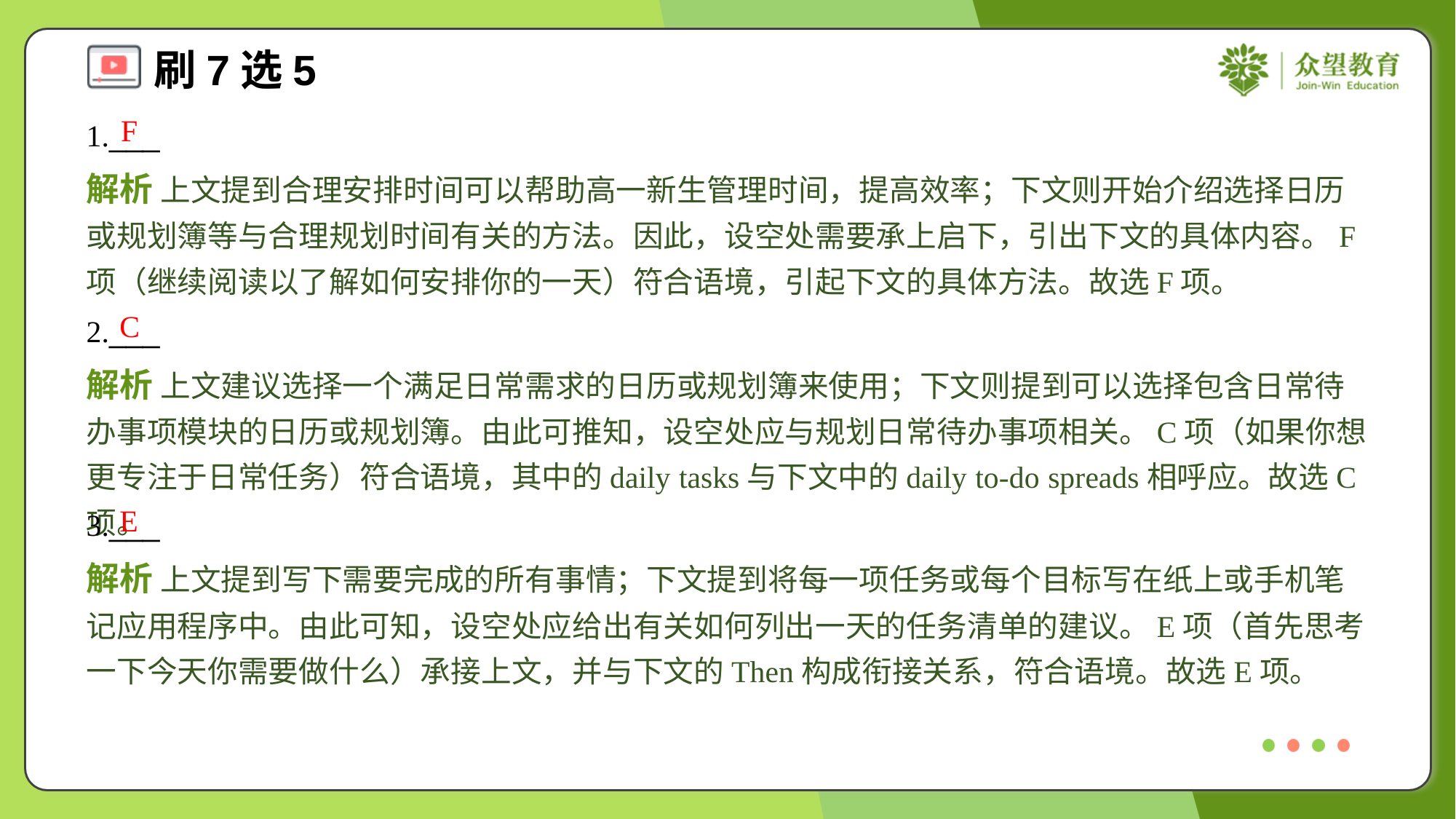

F
1.___
解析 上文提到合理安排时间可以帮助高一新生管理时间，提高效率；下文则开始介绍选择日历或规划簿等与合理规划时间有关的方法。因此，设空处需要承上启下，引出下文的具体内容。F项（继续阅读以了解如何安排你的一天）符合语境，引起下文的具体方法。故选F项。
C
2.___
解析 上文建议选择一个满足日常需求的日历或规划簿来使用；下文则提到可以选择包含日常待办事项模块的日历或规划簿。由此可推知，设空处应与规划日常待办事项相关。C项（如果你想更专注于日常任务）符合语境，其中的daily tasks与下文中的daily to-do spreads相呼应。故选C项。
E
3.___
解析 上文提到写下需要完成的所有事情；下文提到将每一项任务或每个目标写在纸上或手机笔记应用程序中。由此可知，设空处应给出有关如何列出一天的任务清单的建议。E项（首先思考一下今天你需要做什么）承接上文，并与下文的Then构成衔接关系，符合语境。故选E项。